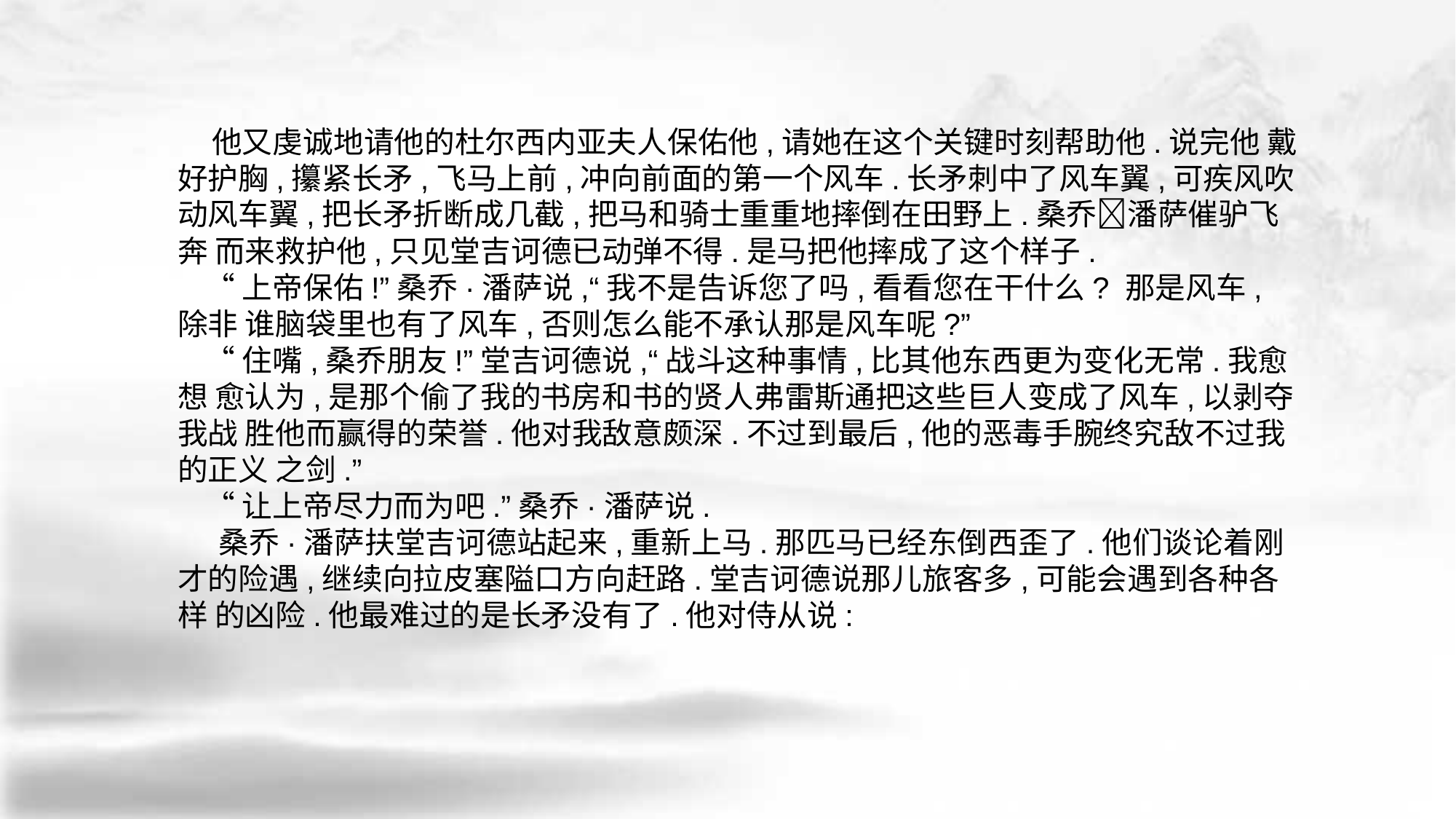

他又虔诚地请他的杜尔西内亚夫人保佑他,请她在这个关键时刻帮助他.说完他 戴好护胸,攥紧长矛,飞马上前,冲向前面的第一个风车.长矛刺中了风车翼,可疾风吹 动风车翼,把长矛折断成几截,把马和骑士重重地摔倒在田野上.桑乔􀅰潘萨催驴飞奔 而来救护他,只见堂吉诃德已动弹不得.是马把他摔成了这个样子.
    “上帝保佑!”桑乔·潘萨说,“我不是告诉您了吗,看看您在干什么? 那是风车,除非 谁脑袋里也有了风车,否则怎么能不承认那是风车呢?”
    “住嘴,桑乔朋友!”堂吉诃德说,“战斗这种事情,比其他东西更为变化无常.我愈想 愈认为,是那个偷了我的书房和书的贤人弗雷斯通把这些巨人变成了风车,以剥夺我战 胜他而赢得的荣誉.他对我敌意颇深.不过到最后,他的恶毒手腕终究敌不过我的正义 之剑.”
    “让上帝尽力而为吧.”桑乔·潘萨说.
     桑乔·潘萨扶堂吉诃德站起来,重新上马.那匹马已经东倒西歪了.他们谈论着刚 才的险遇,继续向拉皮塞隘口方向赶路.堂吉诃德说那儿旅客多,可能会遇到各种各样 的凶险.他最难过的是长矛没有了.他对侍从说: